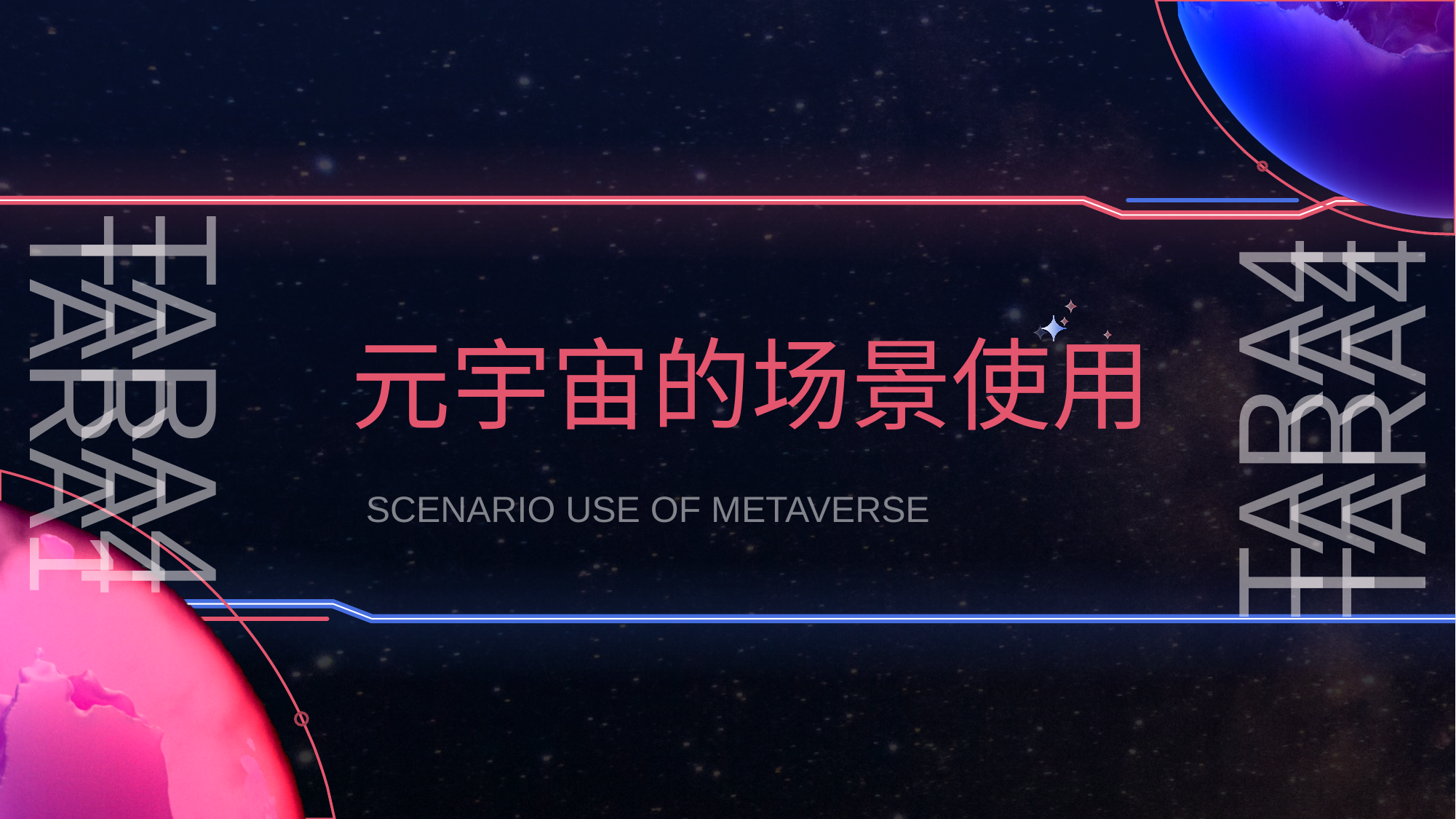

元宇宙的场景使用

TARA1
TARA4
TARA4
TARA4
TARA4
TARA4

SCENARIO USE OF METAVERSE